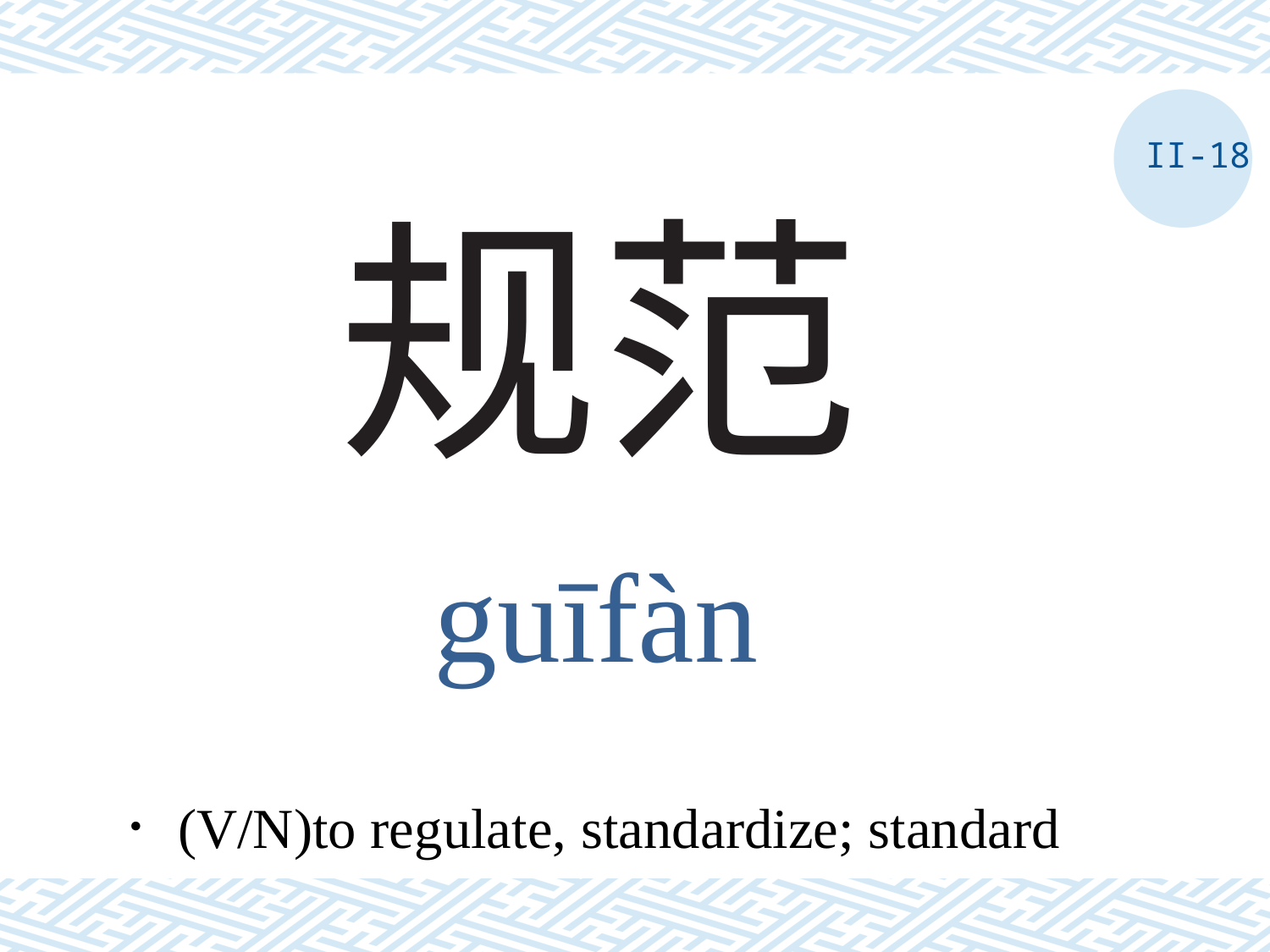

II-18

# 规范
guīfàn
．(V/N)to regulate, standardize; standard